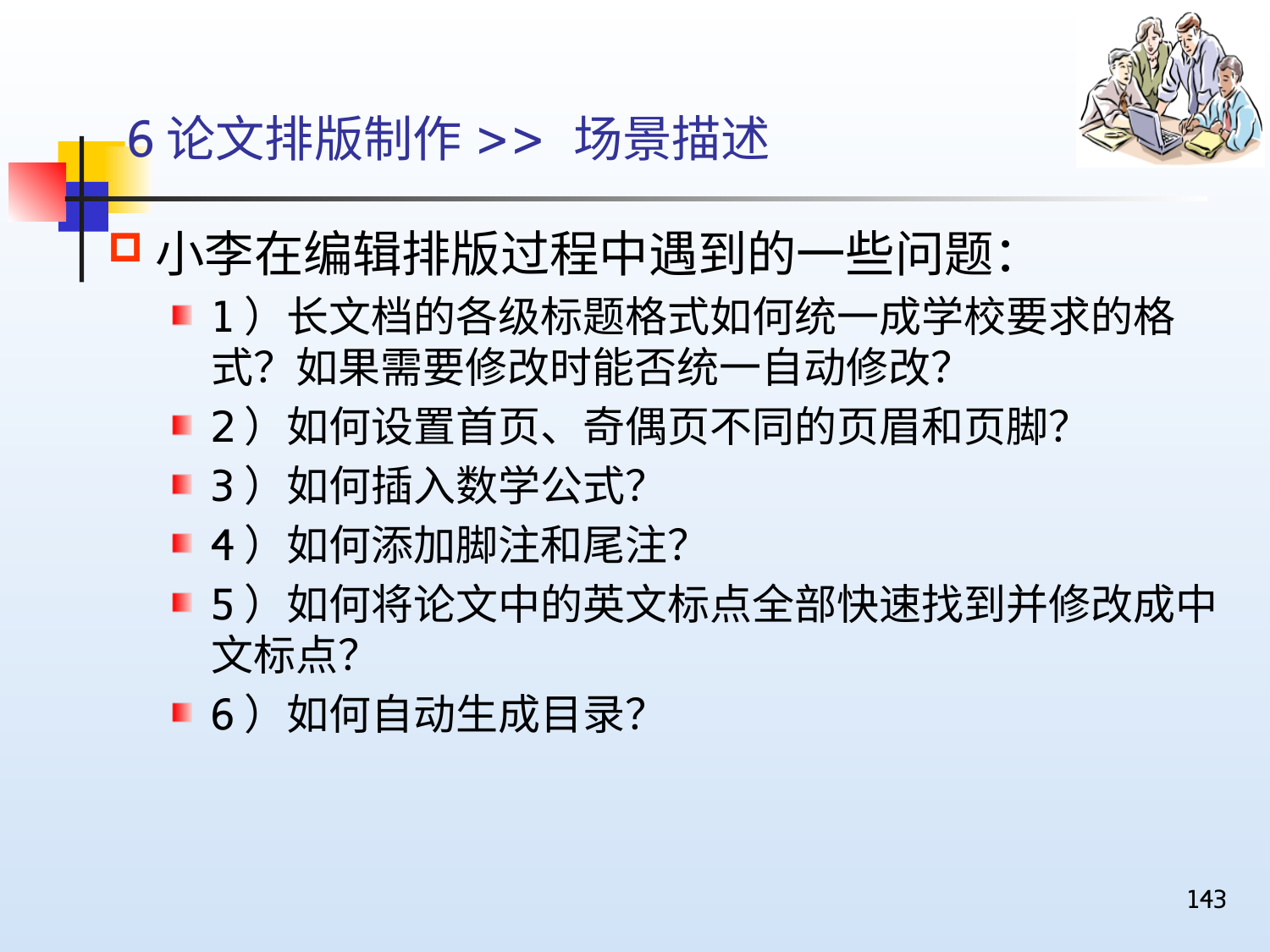

# 6论文排版制作>> 场景描述
小李在编辑排版过程中遇到的一些问题：
1）长文档的各级标题格式如何统一成学校要求的格式？如果需要修改时能否统一自动修改？
2）如何设置首页、奇偶页不同的页眉和页脚？
3）如何插入数学公式？
4）如何添加脚注和尾注？
5）如何将论文中的英文标点全部快速找到并修改成中文标点？
6）如何自动生成目录？
143